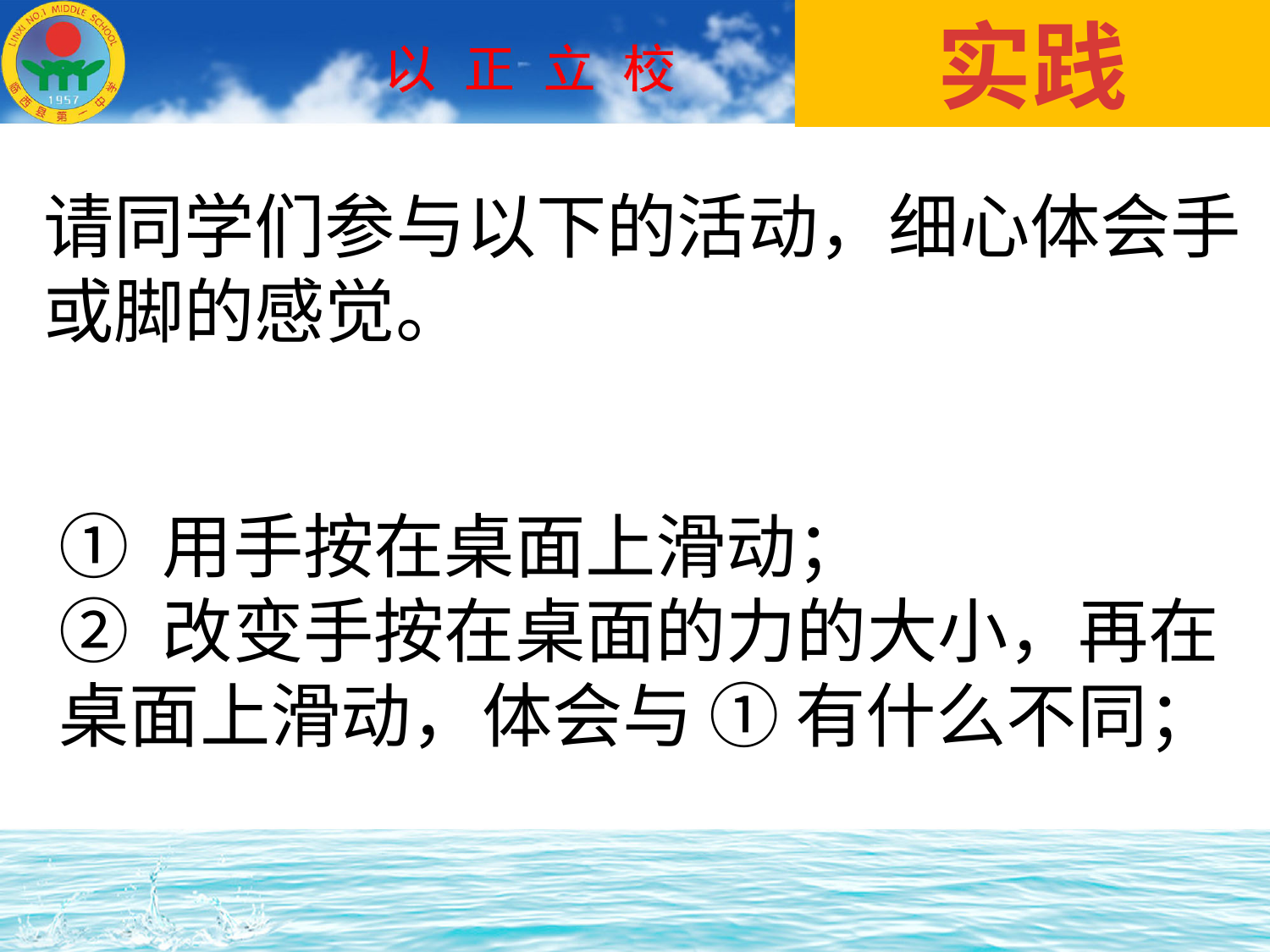

实践
请同学们参与以下的活动，细心体会手或脚的感觉。
① 用手按在桌面上滑动；
② 改变手按在桌面的力的大小，再在桌面上滑动，体会与 ① 有什么不同；